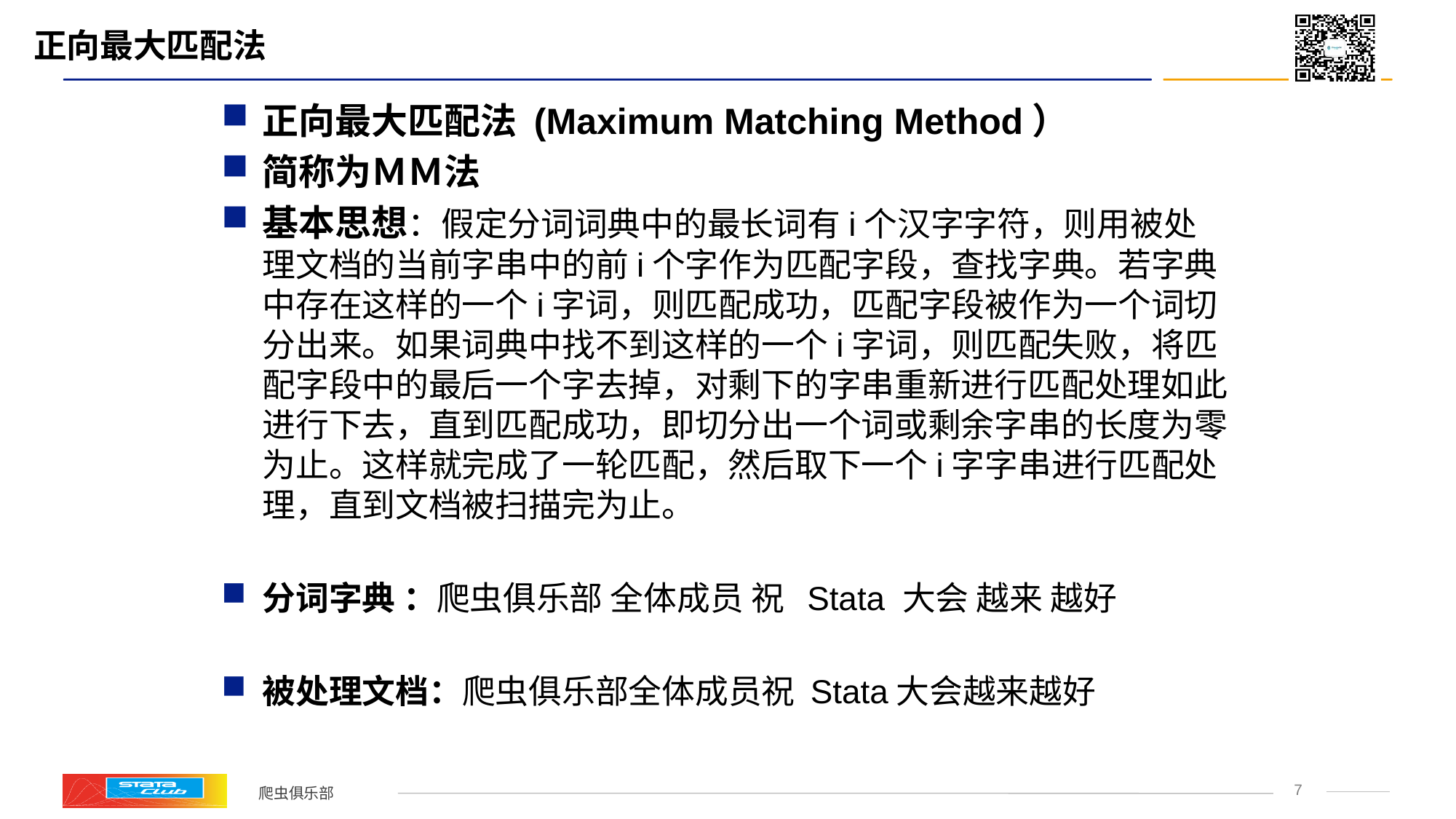

# 正向最大匹配法
正向最大匹配法 (Maximum Matching Method）
简称为ＭＭ法
基本思想：假定分词词典中的最长词有i个汉字字符，则用被处理文档的当前字串中的前i个字作为匹配字段，查找字典。若字典中存在这样的一个i字词，则匹配成功，匹配字段被作为一个词切分出来。如果词典中找不到这样的一个i字词，则匹配失败，将匹配字段中的最后一个字去掉，对剩下的字串重新进行匹配处理如此进行下去，直到匹配成功，即切分出一个词或剩余字串的长度为零为止。这样就完成了一轮匹配，然后取下一个i字字串进行匹配处理，直到文档被扫描完为止。

分词字典 ：爬虫俱乐部 全体成员 祝  Stata 大会 越来 越好

被处理文档：爬虫俱乐部全体成员祝 Stata大会越来越好